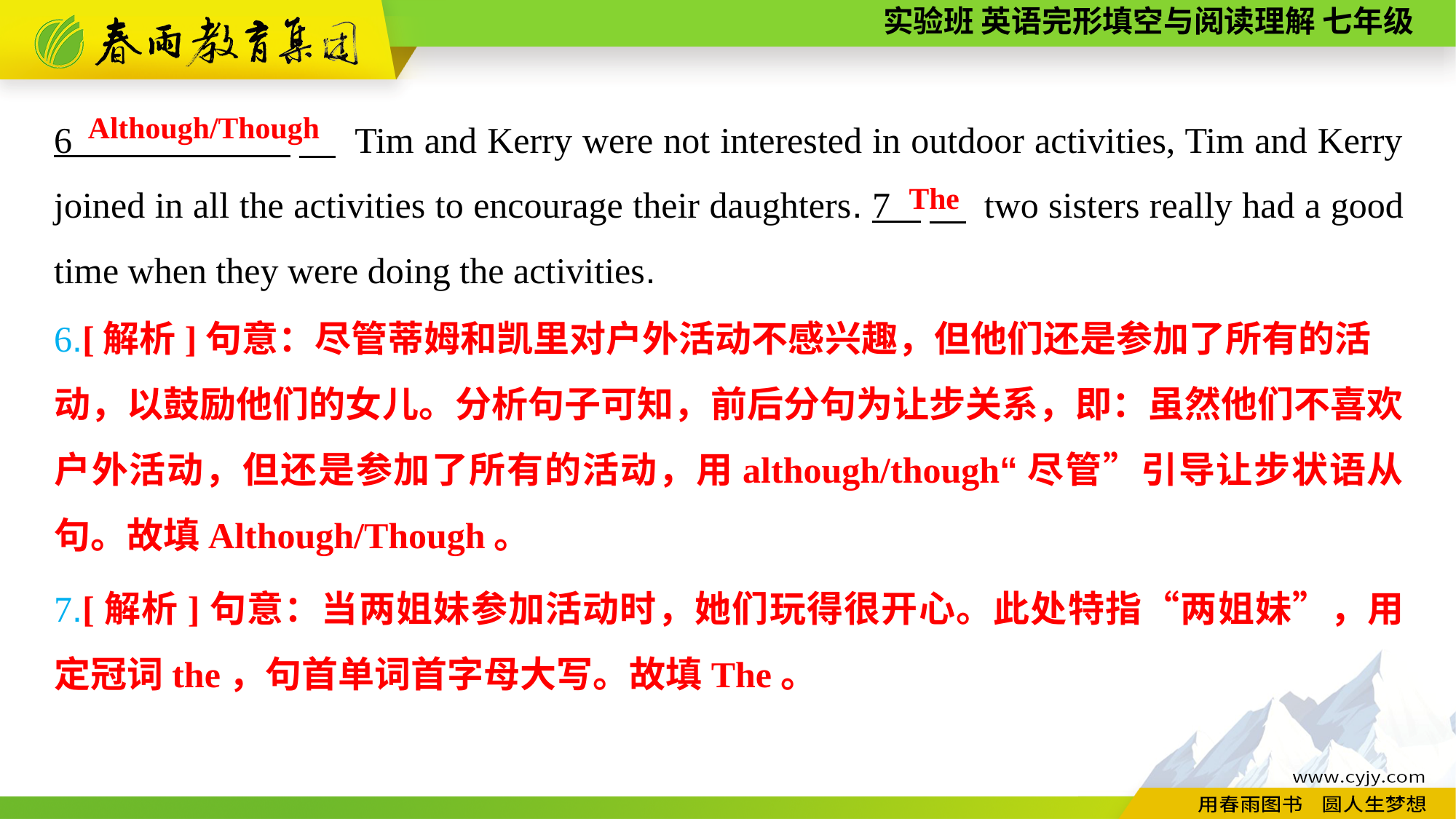

6                     　 Tim and Kerry were not interested in outdoor activities, Tim and Kerry joined in all the activities to encourage their daughters. 7   　 two sisters really had a good time when they were doing the activities.
Although/Though
The
6.[解析]句意：尽管蒂姆和凯里对户外活动不感兴趣，但他们还是参加了所有的活
动，以鼓励他们的女儿。分析句子可知，前后分句为让步关系，即：虽然他们不喜欢户外活动，但还是参加了所有的活动，用although/though“尽管”引导让步状语从句。故填Although/Though。
7.[解析]句意：当两姐妹参加活动时，她们玩得很开心。此处特指“两姐妹”，用定冠词the，句首单词首字母大写。故填The。